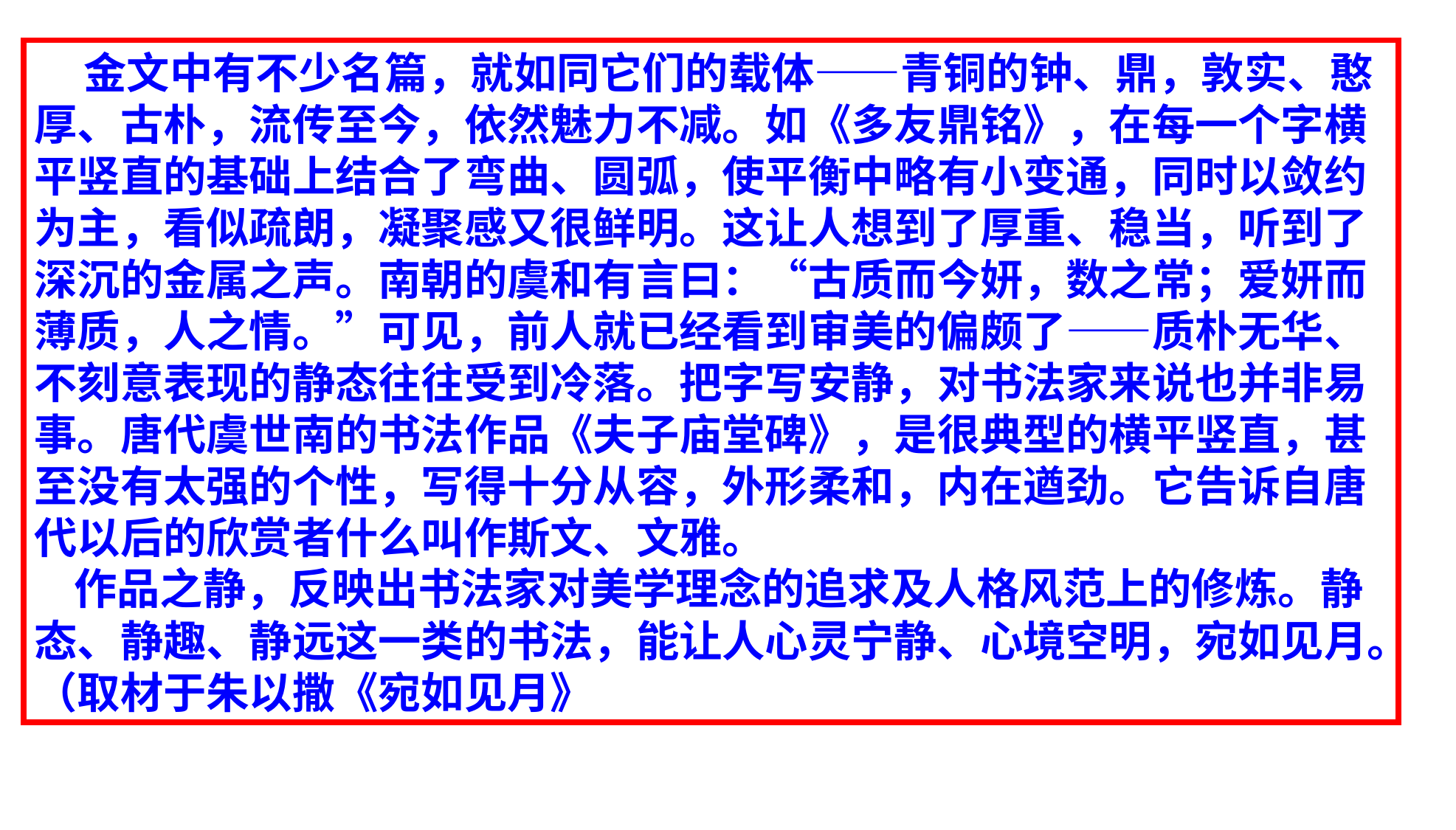

金文中有不少名篇，就如同它们的载体——青铜的钟、鼎，敦实、憨厚、古朴，流传至今，依然魅力不减。如《多友鼎铭》，在每一个字横平竖直的基础上结合了弯曲、圆弧，使平衡中略有小变通，同时以敛约为主，看似疏朗，凝聚感又很鲜明。这让人想到了厚重、稳当，听到了深沉的金属之声。南朝的虞和有言曰：“古质而今妍，数之常；爱妍而薄质，人之情。”可见，前人就已经看到审美的偏颇了——质朴无华、不刻意表现的静态往往受到冷落。把字写安静，对书法家来说也并非易事。唐代虞世南的书法作品《夫子庙堂碑》，是很典型的横平竖直，甚至没有太强的个性，写得十分从容，外形柔和，内在遒劲。它告诉自唐代以后的欣赏者什么叫作斯文、文雅。
   作品之静，反映出书法家对美学理念的追求及人格风范上的修炼。静态、静趣、静远这一类的书法，能让人心灵宁静、心境空明，宛如见月。
（取材于朱以撒《宛如见月》